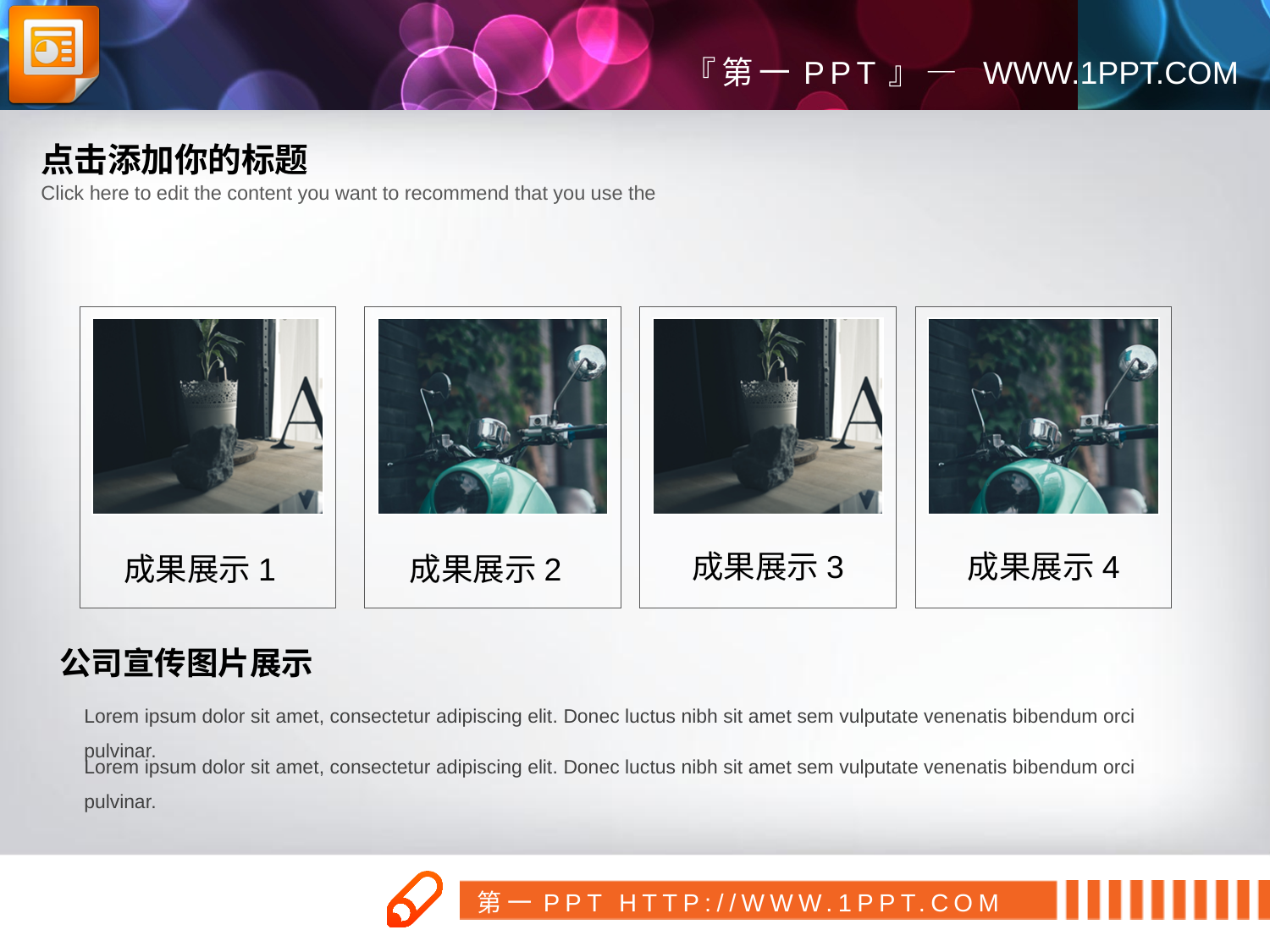

点击添加你的标题
Click here to edit the content you want to recommend that you use the

成果展示4
成果展示3
成果展示1
成果展示2
公司宣传图片展示
Lorem ipsum dolor sit amet, consectetur adipiscing elit. Donec luctus nibh sit amet sem vulputate venenatis bibendum orci pulvinar.
Lorem ipsum dolor sit amet, consectetur adipiscing elit. Donec luctus nibh sit amet sem vulputate venenatis bibendum orci pulvinar.